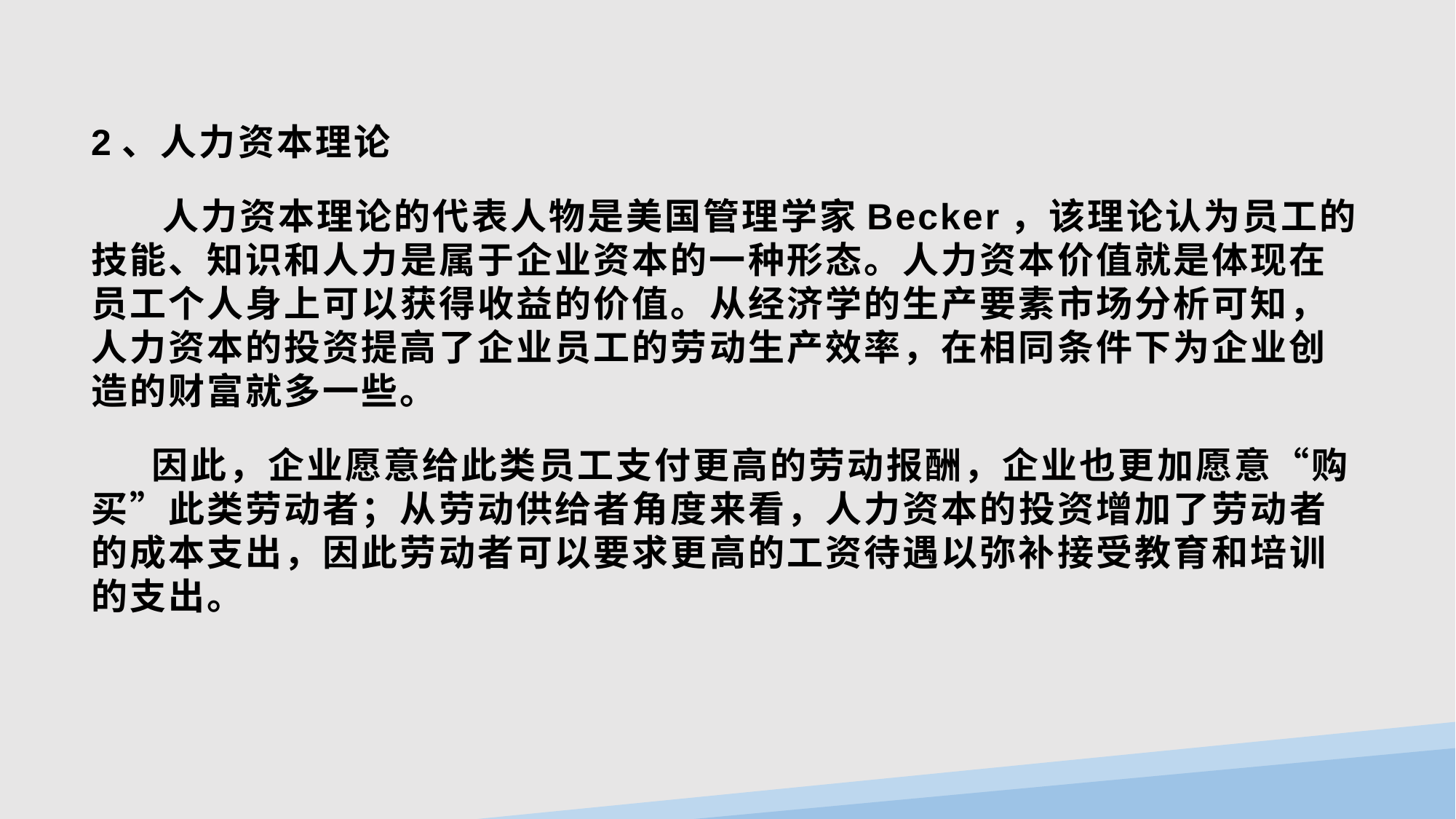

#
2、人力资本理论
      人力资本理论的代表人物是美国管理学家Becker，该理论认为员工的技能、知识和人力是属于企业资本的一种形态。人力资本价值就是体现在员工个人身上可以获得收益的价值。从经济学的生产要素市场分析可知，人力资本的投资提高了企业员工的劳动生产效率，在相同条件下为企业创造的财富就多一些。
     因此，企业愿意给此类员工支付更高的劳动报酬，企业也更加愿意“购买”此类劳动者；从劳动供给者角度来看，人力资本的投资增加了劳动者的成本支出，因此劳动者可以要求更高的工资待遇以弥补接受教育和培训的支出。